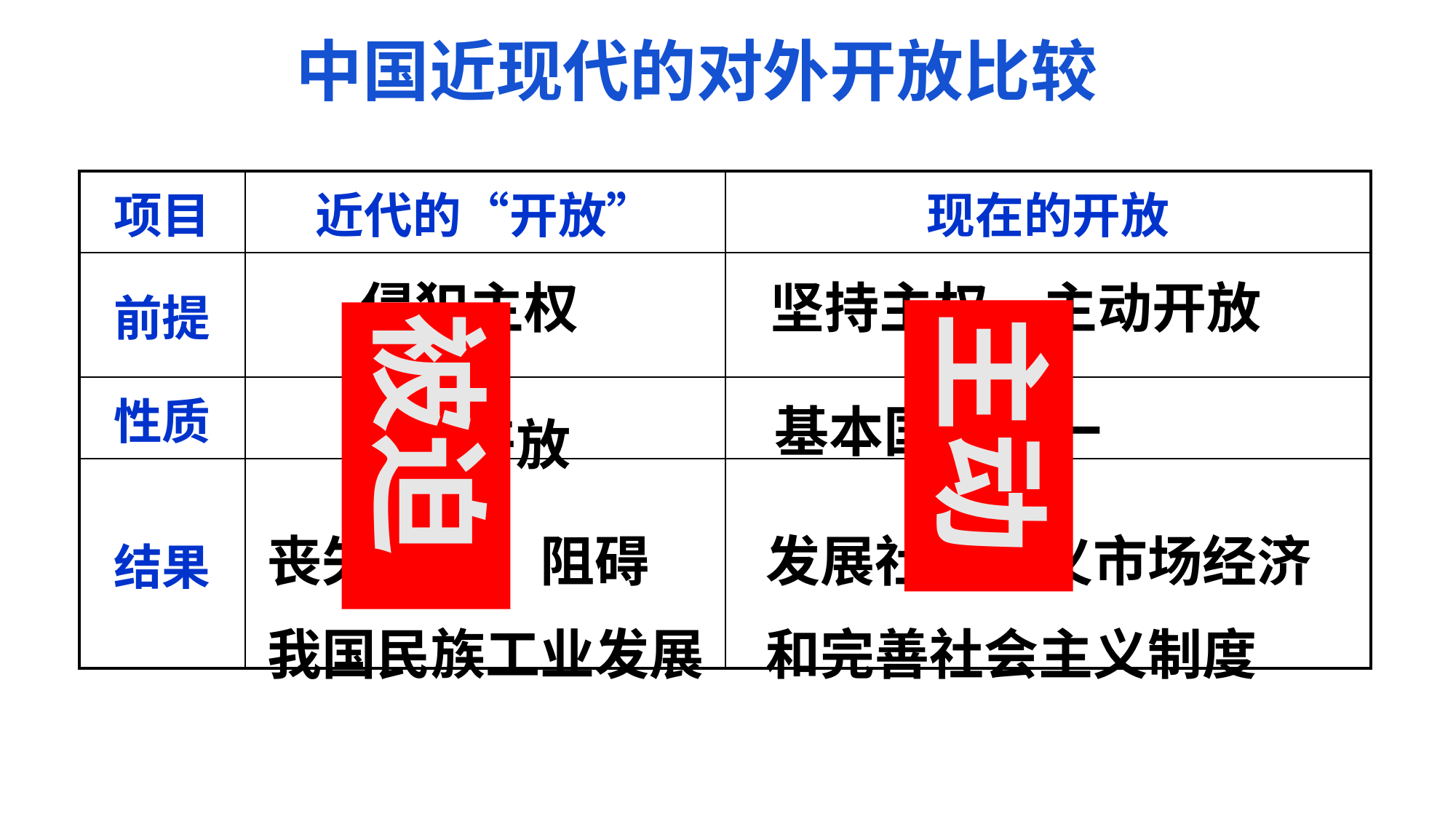

中国近现代的对外开放比较
| 项目 | 近代的“开放” | 现在的开放 |
| --- | --- | --- |
| 前提 |  |  |
| 性质 |  |  |
| 结果 |  |  |
侵犯主权
坚持主权，主动开放
主动
被迫
基本国策之一
屈辱开放
丧失主权，阻碍
我国民族工业发展
发展社会主义市场经济
和完善社会主义制度